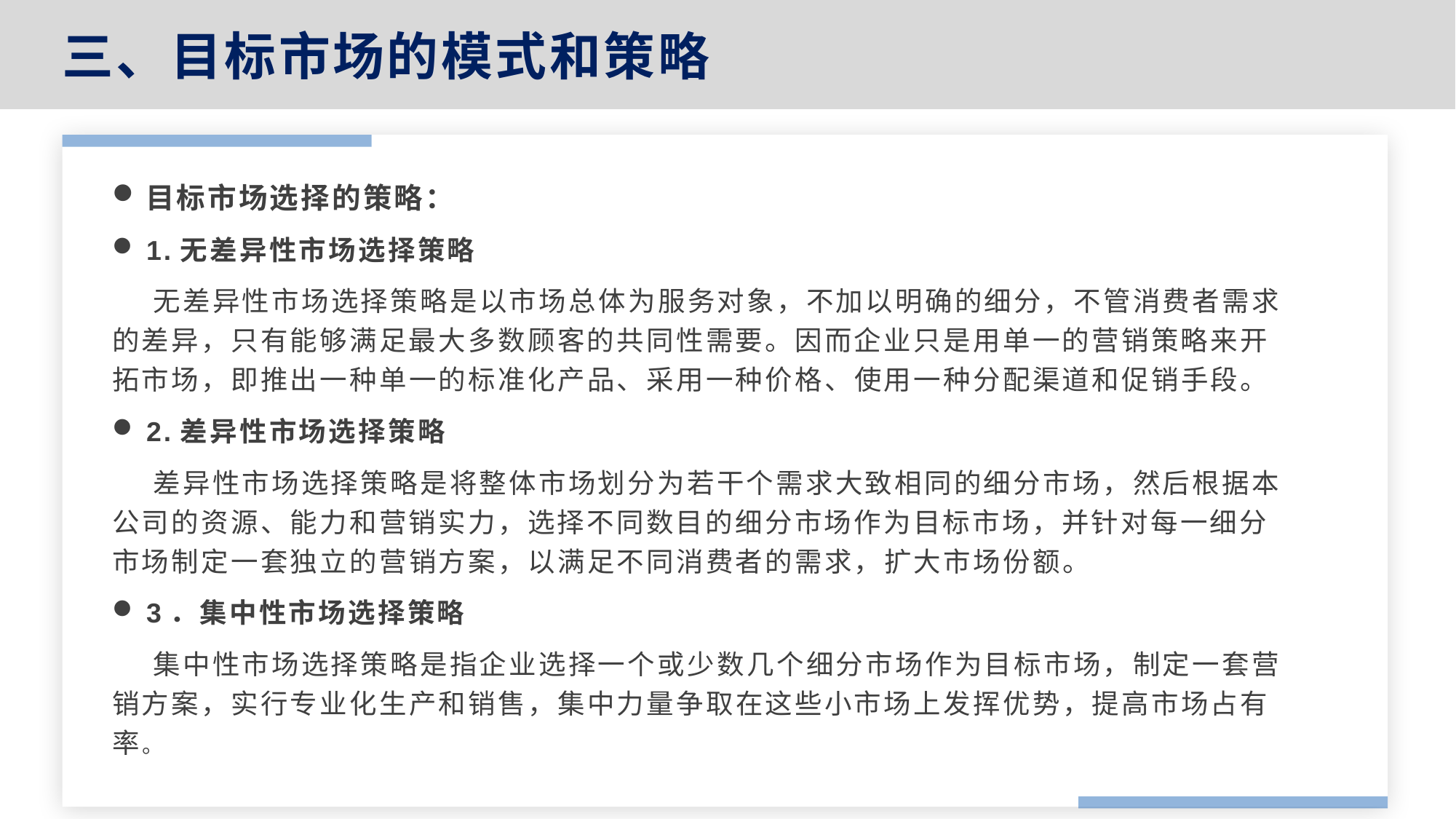

三、目标市场的模式和策略

目标市场选择的策略：
1.无差异性市场选择策略
    无差异性市场选择策略是以市场总体为服务对象，不加以明确的细分，不管消费者需求的差异，只有能够满足最大多数顾客的共同性需要。因而企业只是用单一的营销策略来开拓市场，即推出一种单一的标准化产品、采用一种价格、使用一种分配渠道和促销手段。
2.差异性市场选择策略
    差异性市场选择策略是将整体市场划分为若干个需求大致相同的细分市场，然后根据本公司的资源、能力和营销实力，选择不同数目的细分市场作为目标市场，并针对每一细分市场制定一套独立的营销方案，以满足不同消费者的需求，扩大市场份额。
3．集中性市场选择策略
    集中性市场选择策略是指企业选择一个或少数几个细分市场作为目标市场，制定一套营销方案，实行专业化生产和销售，集中力量争取在这些小市场上发挥优势，提高市场占有率。